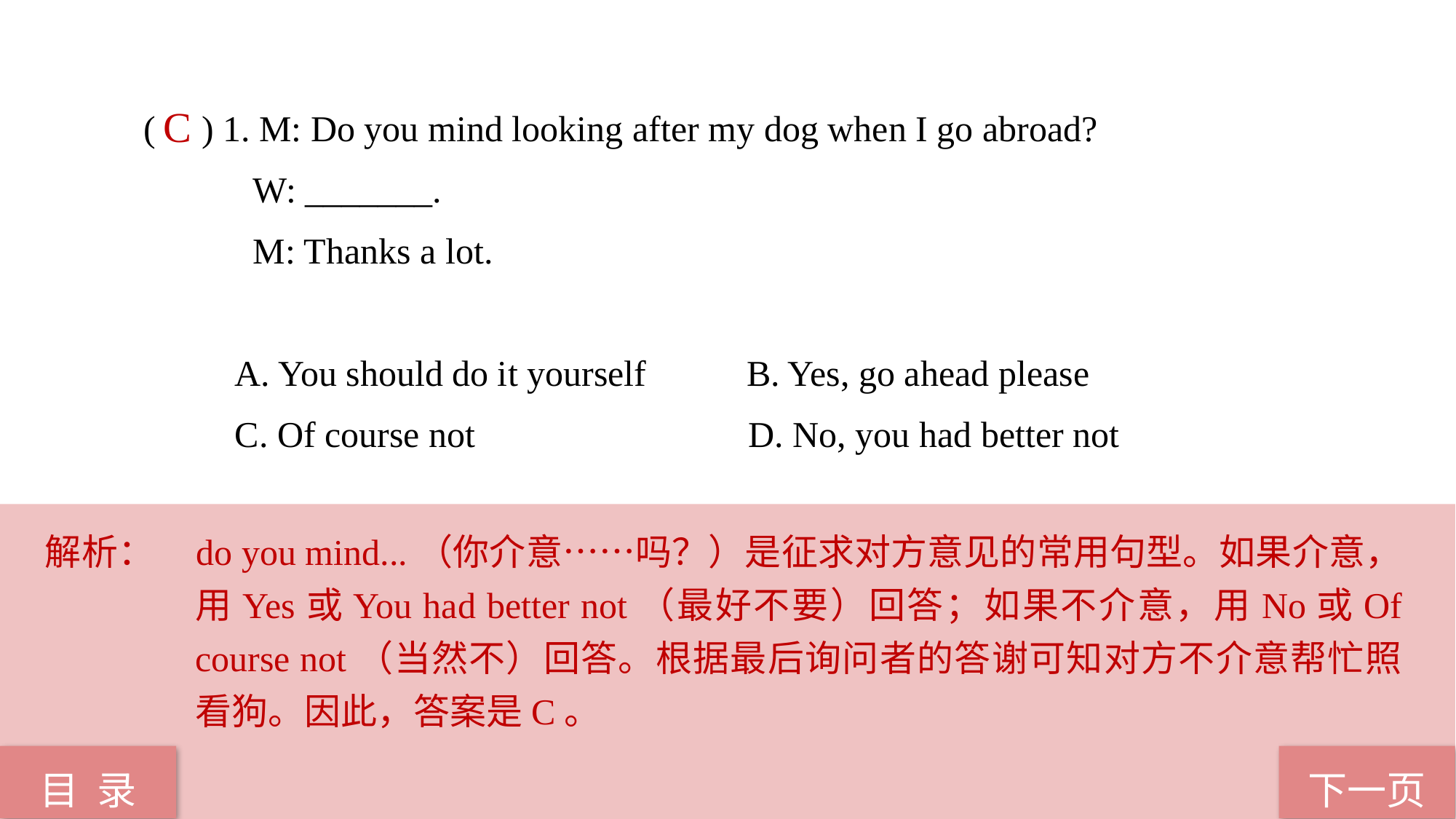

(     ) 1. M: Do you mind looking after my dog when I go abroad?
            W: _______.
            M: Thanks a lot.

          A. You should do it yourself           B. Yes, go ahead please
          C. Of course not                              D. No, you had better not
C
解析：	do you mind...（你介意……吗？）是征求对方意见的常用句型。如果介意，用Yes或You had better not（最好不要）回答；如果不介意，用No或Of course not（当然不）回答。根据最后询问者的答谢可知对方不介意帮忙照看狗。因此，答案是C。